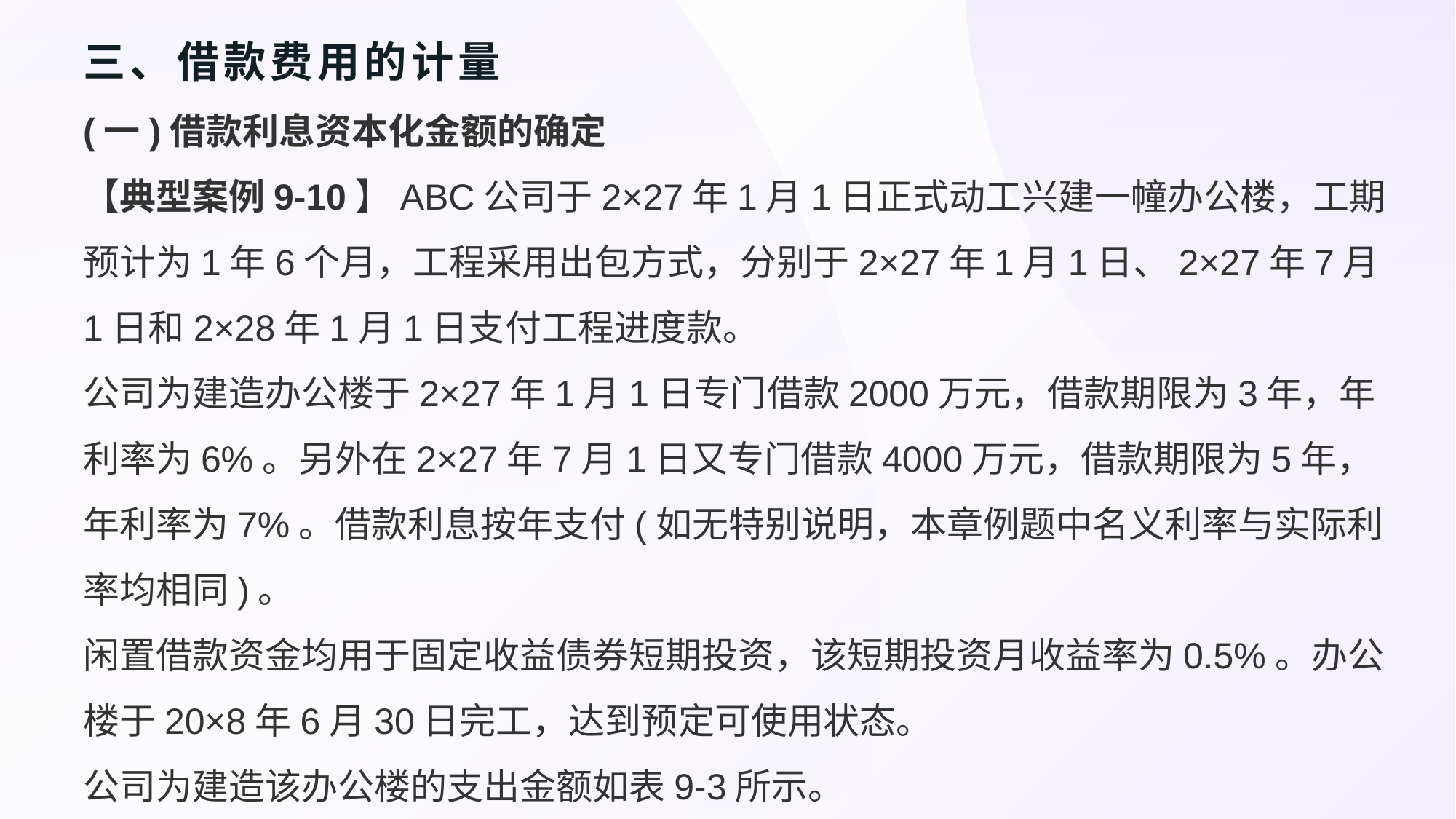

# 三、借款费用的计量
(一)借款利息资本化金额的确定
【典型案例9-10】ABC公司于2×27年1月1日正式动工兴建一幢办公楼，工期预计为1年6个月，工程采用出包方式，分别于2×27年1月1日、2×27年7月1日和2×28年1月1日支付工程进度款。
公司为建造办公楼于2×27年1月1日专门借款2000万元，借款期限为3年，年利率为6%。另外在2×27年7月1日又专门借款4000万元，借款期限为5年，年利率为7%。借款利息按年支付(如无特别说明，本章例题中名义利率与实际利率均相同)。
闲置借款资金均用于固定收益债券短期投资，该短期投资月收益率为0.5%。办公楼于20×8年6月30日完工，达到预定可使用状态。
公司为建造该办公楼的支出金额如表9-3所示。